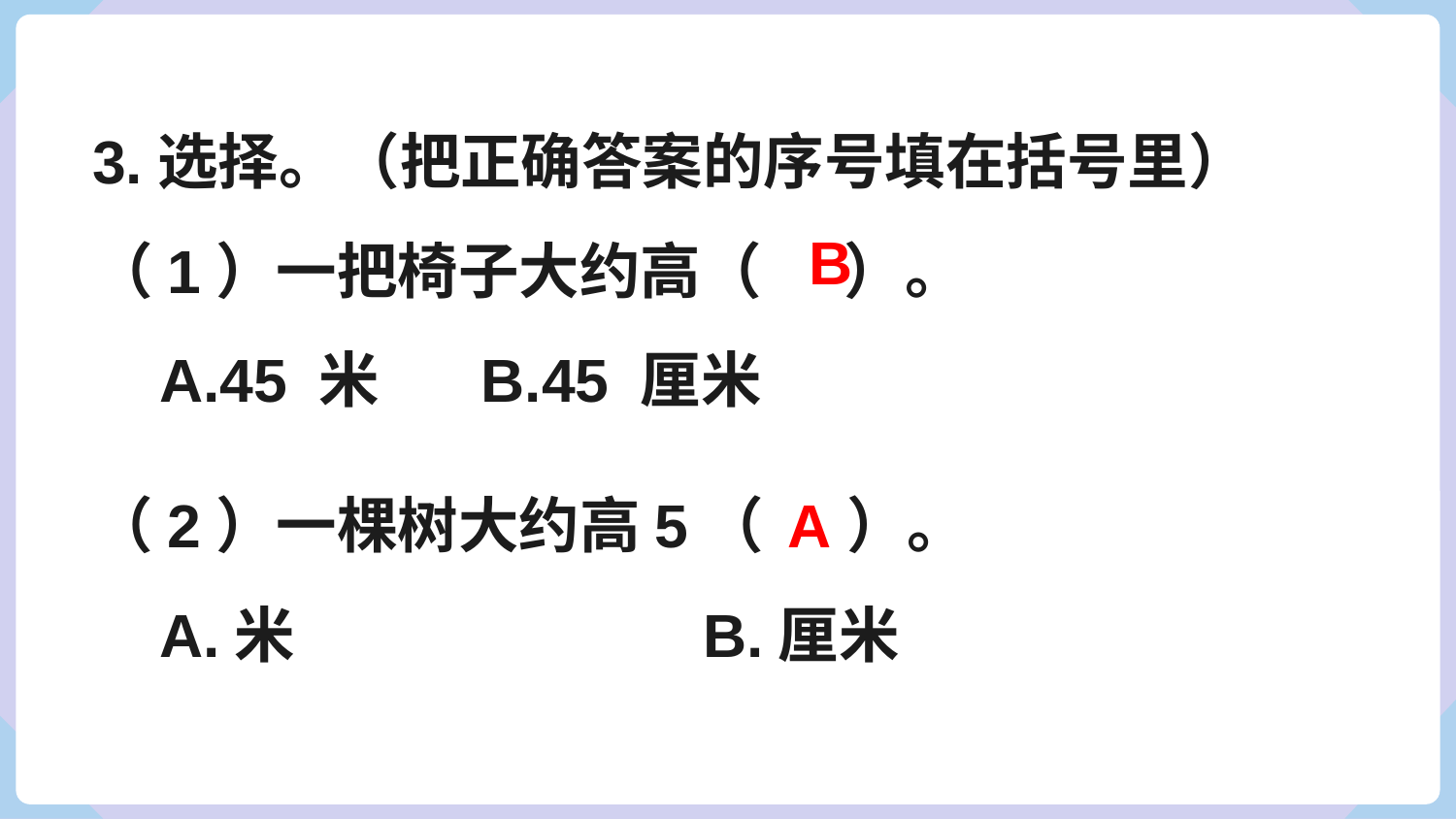

3.选择。（把正确答案的序号填在括号里）
（1）一把椅子大约高（      ）。
    A.45 米	      B.45 厘米
（2）一棵树大约高5（      ）。
    A.米			 B.厘米
B
A